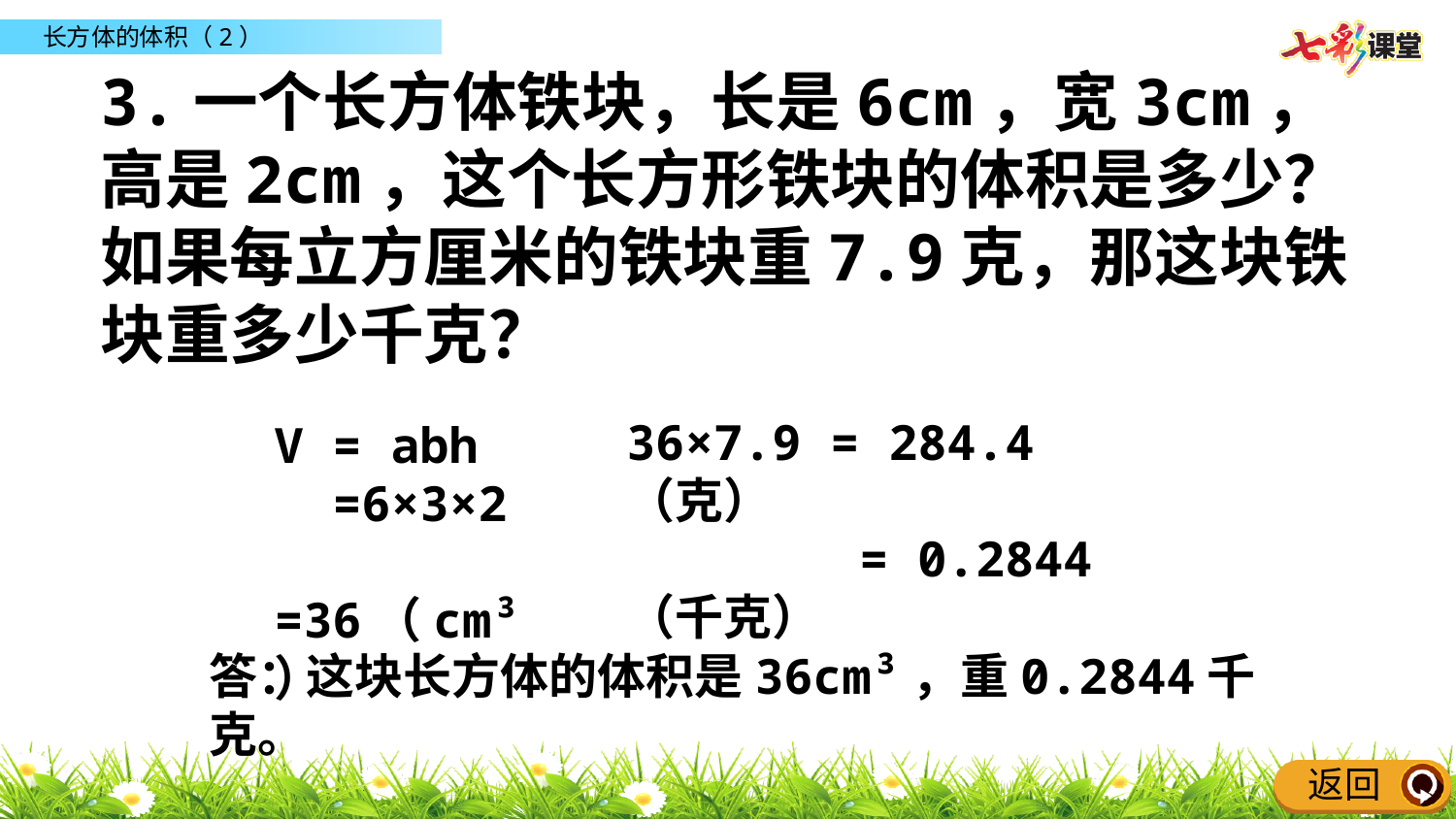

3.一个长方体铁块，长是6cm，宽3cm，高是2cm，这个长方形铁块的体积是多少？如果每立方厘米的铁块重7.9克，那这块铁块重多少千克？
36×7.9 = 284.4（克）
        = 0.2844（千克）

V = abh
  =6×3×2
  =36（cm³）
答：这块长方体的体积是36cm³，重0.2844千克。